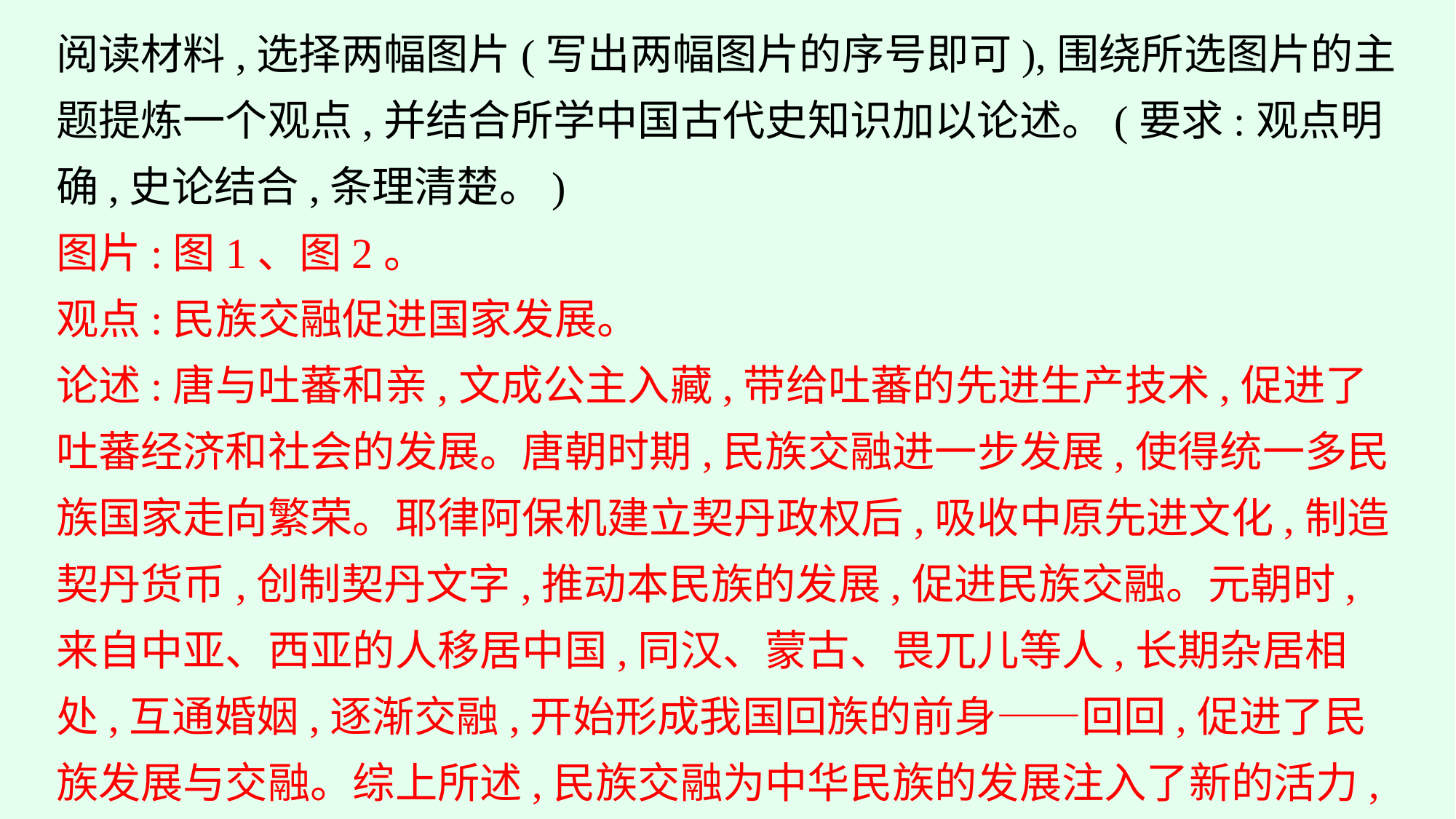

阅读材料,选择两幅图片(写出两幅图片的序号即可),围绕所选图片的主题提炼一个观点,并结合所学中国古代史知识加以论述。(要求:观点明确,史论结合,条理清楚。)
图片:图1、图2。
观点:民族交融促进国家发展。
论述:唐与吐蕃和亲,文成公主入藏,带给吐蕃的先进生产技术,促进了吐蕃经济和社会的发展。唐朝时期,民族交融进一步发展,使得统一多民族国家走向繁荣。耶律阿保机建立契丹政权后,吸收中原先进文化,制造契丹货币,创制契丹文字,推动本民族的发展,促进民族交融。元朝时,来自中亚、西亚的人移居中国,同汉、蒙古、畏兀儿等人,长期杂居相处,互通婚姻,逐渐交融,开始形成我国回族的前身——回回,促进了民族发展与交融。综上所述,民族交融为中华民族的发展注入了新的活力,有利于民族和国家的发展。